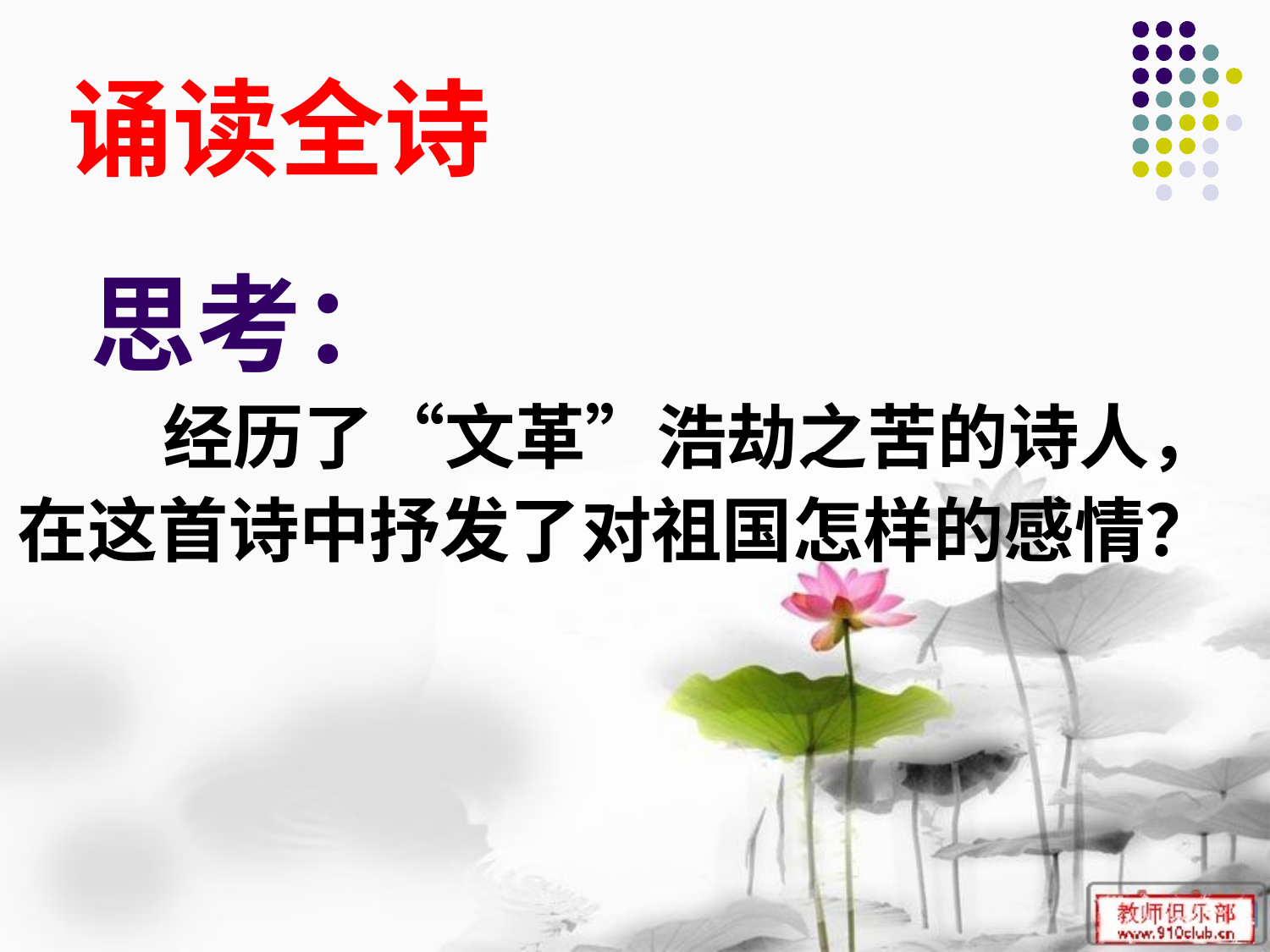

诵读全诗
    思考：
        经历了“文革”浩劫之苦的诗人，在这首诗中抒发了对祖国怎样的感情？